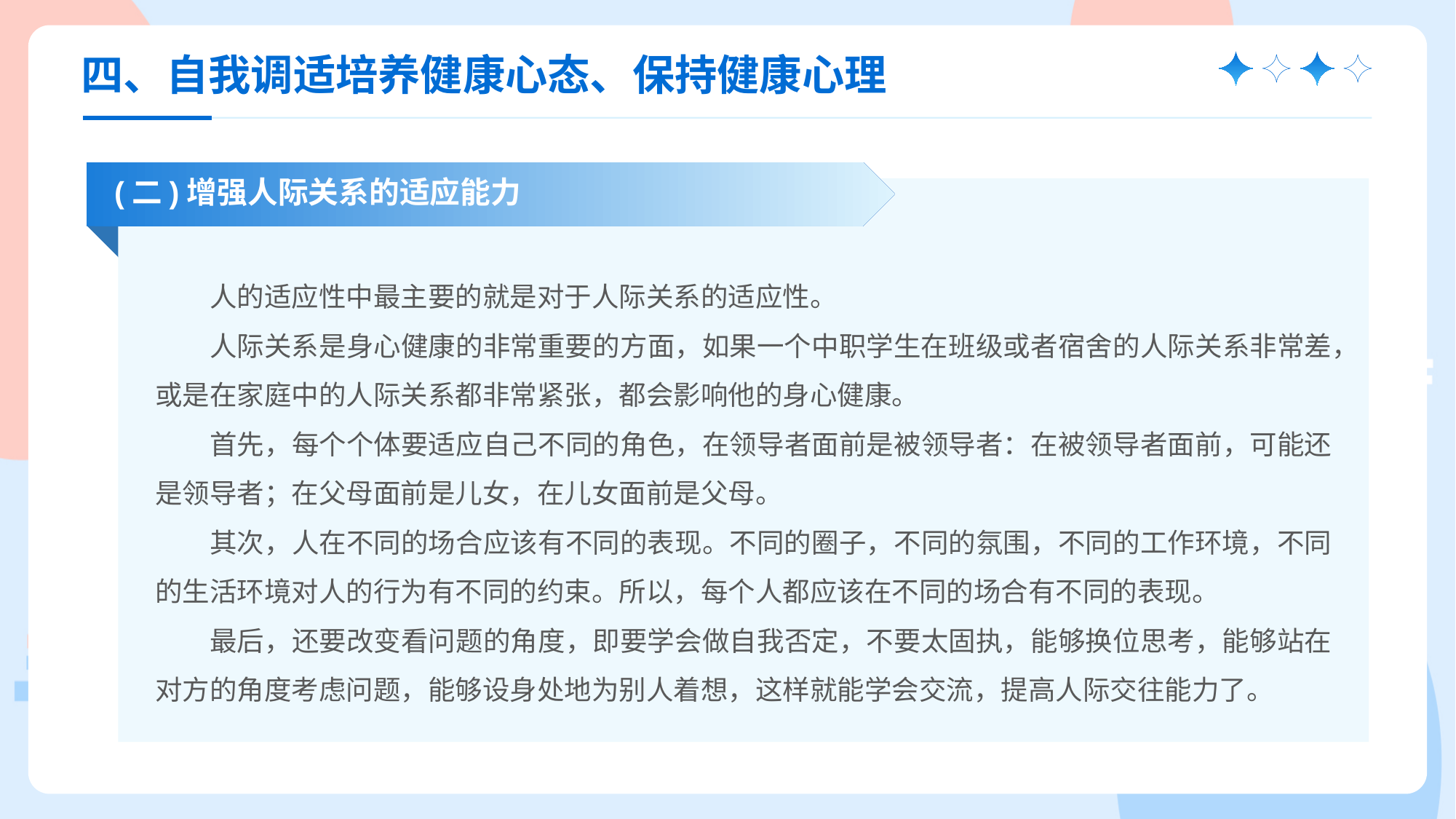

四、自我调适培养健康心态、保持健康心理
(二)增强人际关系的适应能力

人的适应性中最主要的就是对于人际关系的适应性。
人际关系是身心健康的非常重要的方面，如果一个中职学生在班级或者宿舍的人际关系非常差，或是在家庭中的人际关系都非常紧张，都会影响他的身心健康。
首先，每个个体要适应自己不同的角色，在领导者面前是被领导者：在被领导者面前，可能还是领导者；在父母面前是儿女，在儿女面前是父母。
其次，人在不同的场合应该有不同的表现。不同的圈子，不同的氛围，不同的工作环境，不同的生活环境对人的行为有不同的约束。所以，每个人都应该在不同的场合有不同的表现。
最后，还要改变看问题的角度，即要学会做自我否定，不要太固执，能够换位思考，能够站在对方的角度考虑问题，能够设身处地为别人着想，这样就能学会交流，提高人际交往能力了。